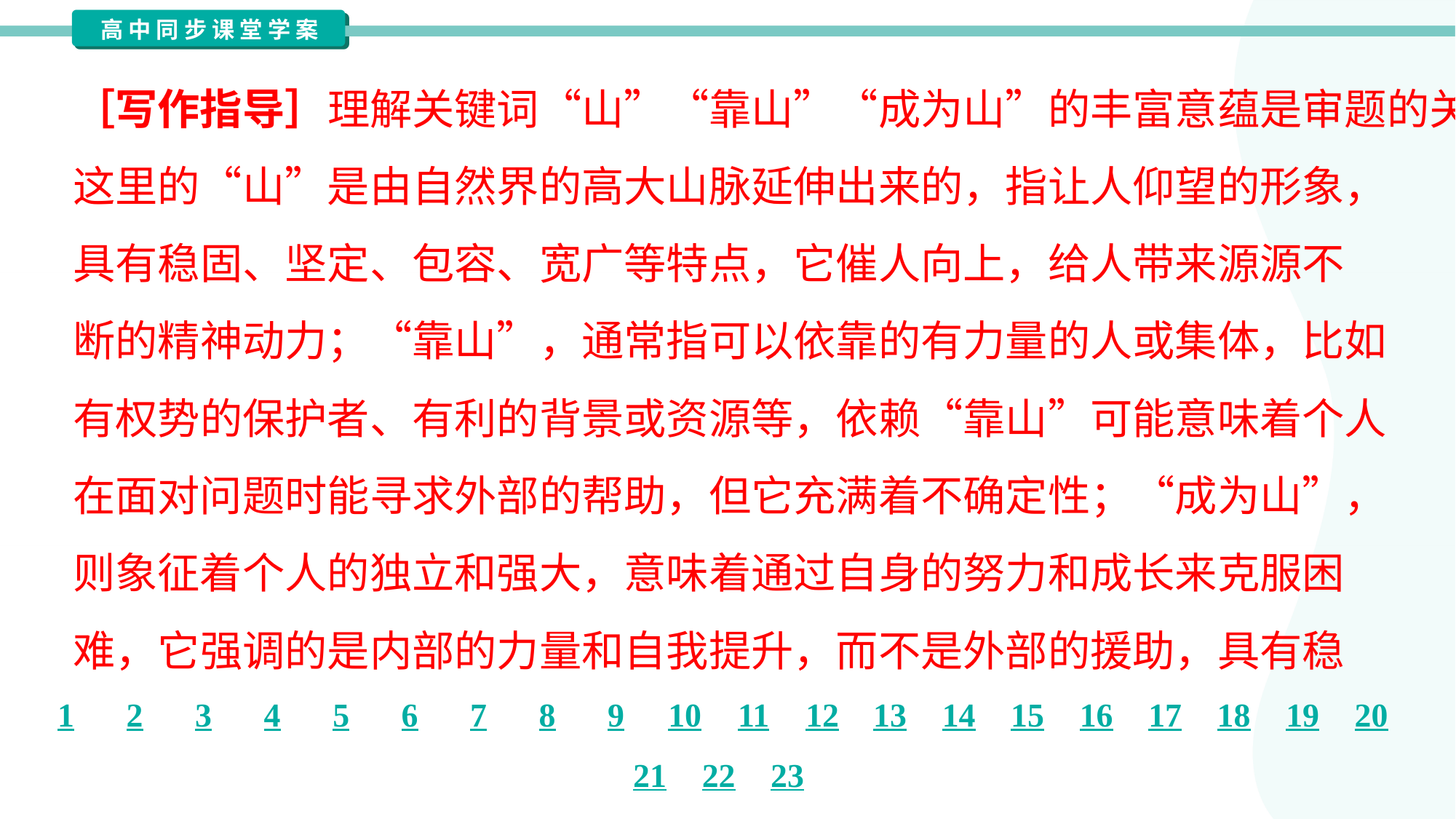

［写作指导］理解关键词“山”“靠山”“成为山”的丰富意蕴是审题的关键。
这里的“山”是由自然界的高大山脉延伸出来的，指让人仰望的形象，
具有稳固、坚定、包容、宽广等特点，它催人向上，给人带来源源不
断的精神动力；“靠山”，通常指可以依靠的有力量的人或集体，比如
有权势的保护者、有利的背景或资源等，依赖“靠山”可能意味着个人
在面对问题时能寻求外部的帮助，但它充满着不确定性；“成为山”，
则象征着个人的独立和强大，意味着通过自身的努力和成长来克服困
难，它强调的是内部的力量和自我提升，而不是外部的援助，具有稳